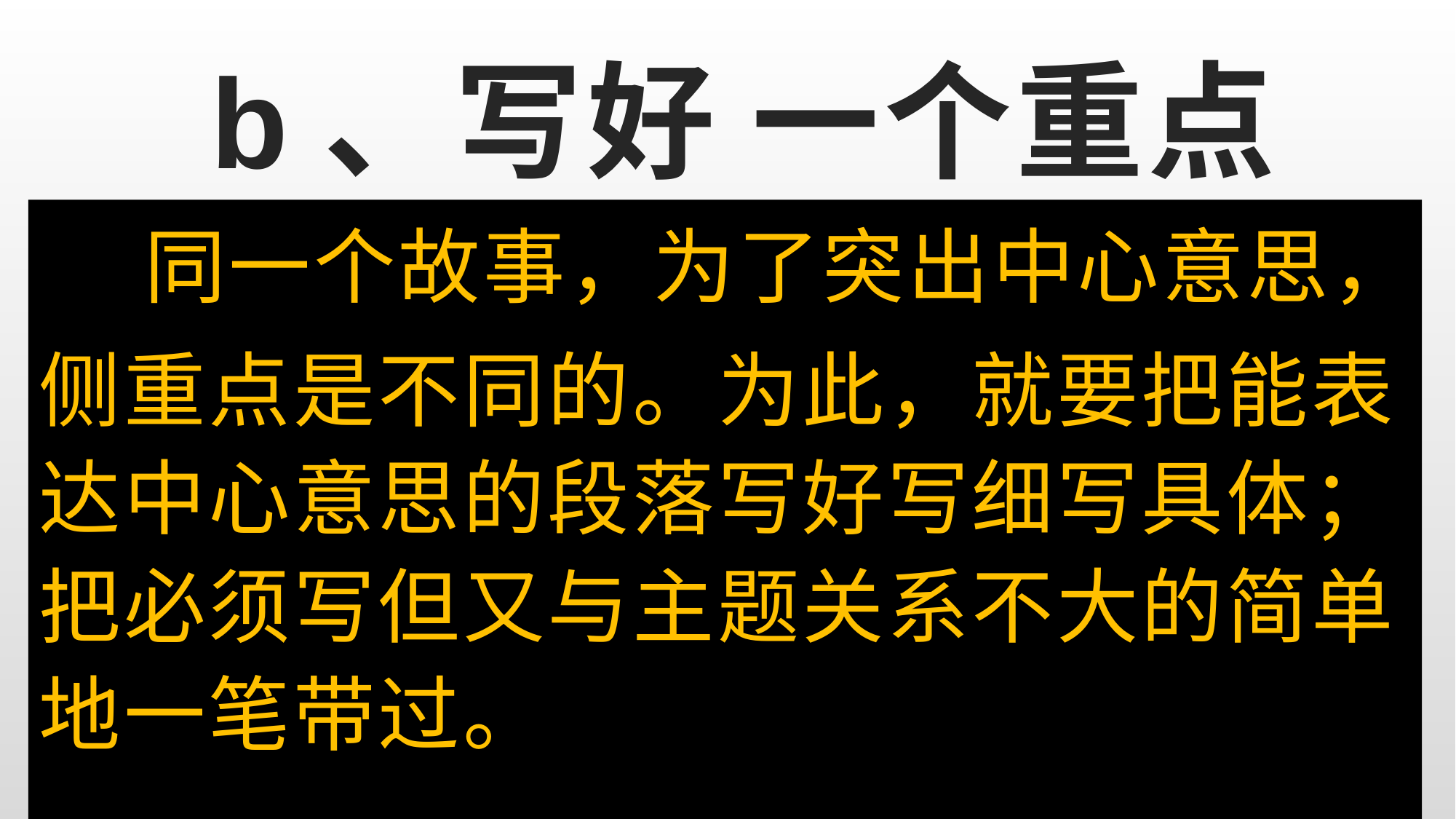

# b、写好 一个重点
    同一个故事，为了突出中心意思，
侧重点是不同的。为此，就要把能表达中心意思的段落写好写细写具体；把必须写但又与主题关系不大的简单地一笔带过。